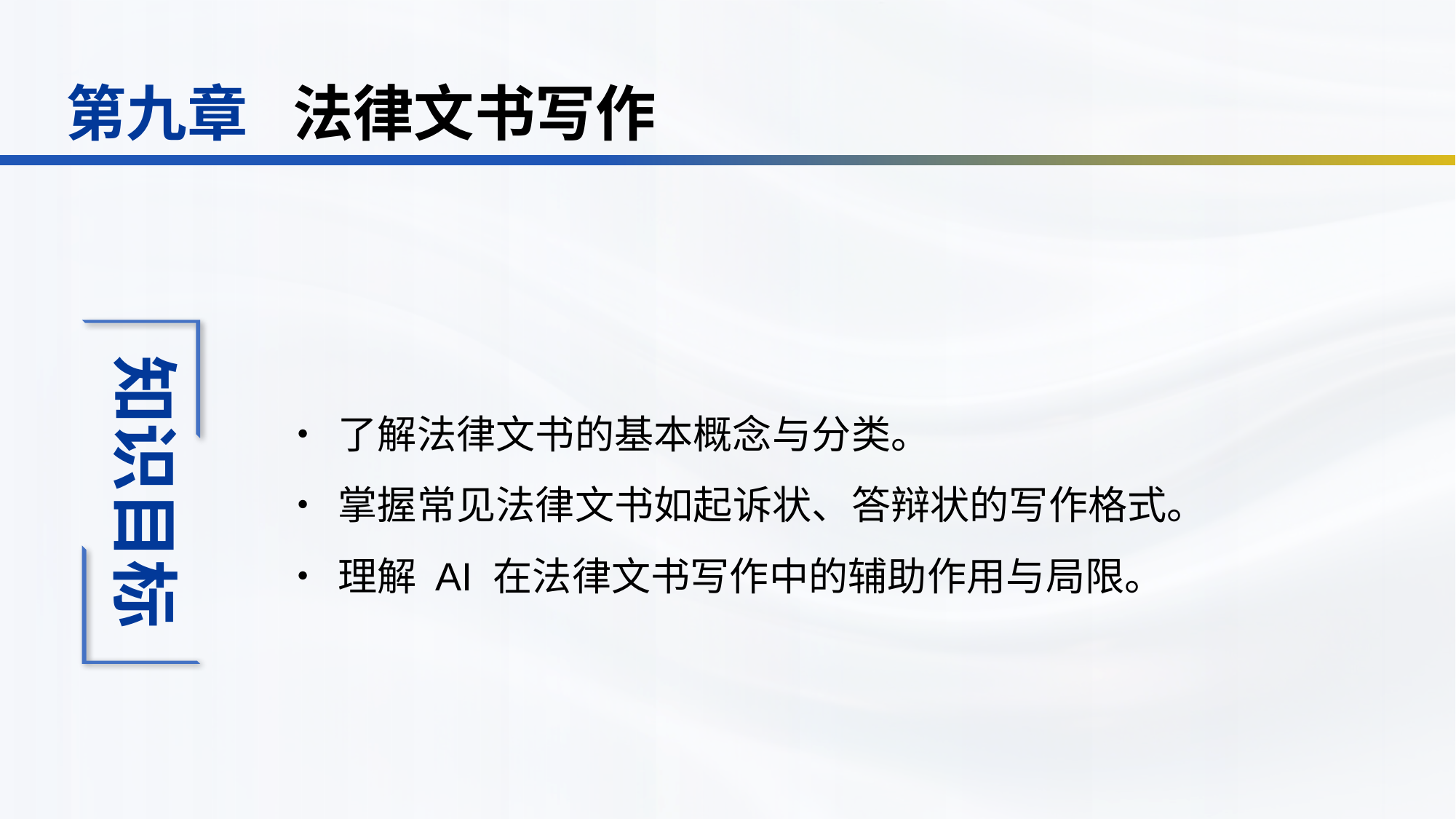

法律文书写作
第九章
•	了解法律文书的基本概念与分类。
•	掌握常见法律文书如起诉状、答辩状的写作格式。
•	理解 AI 在法律文书写作中的辅助作用与局限。